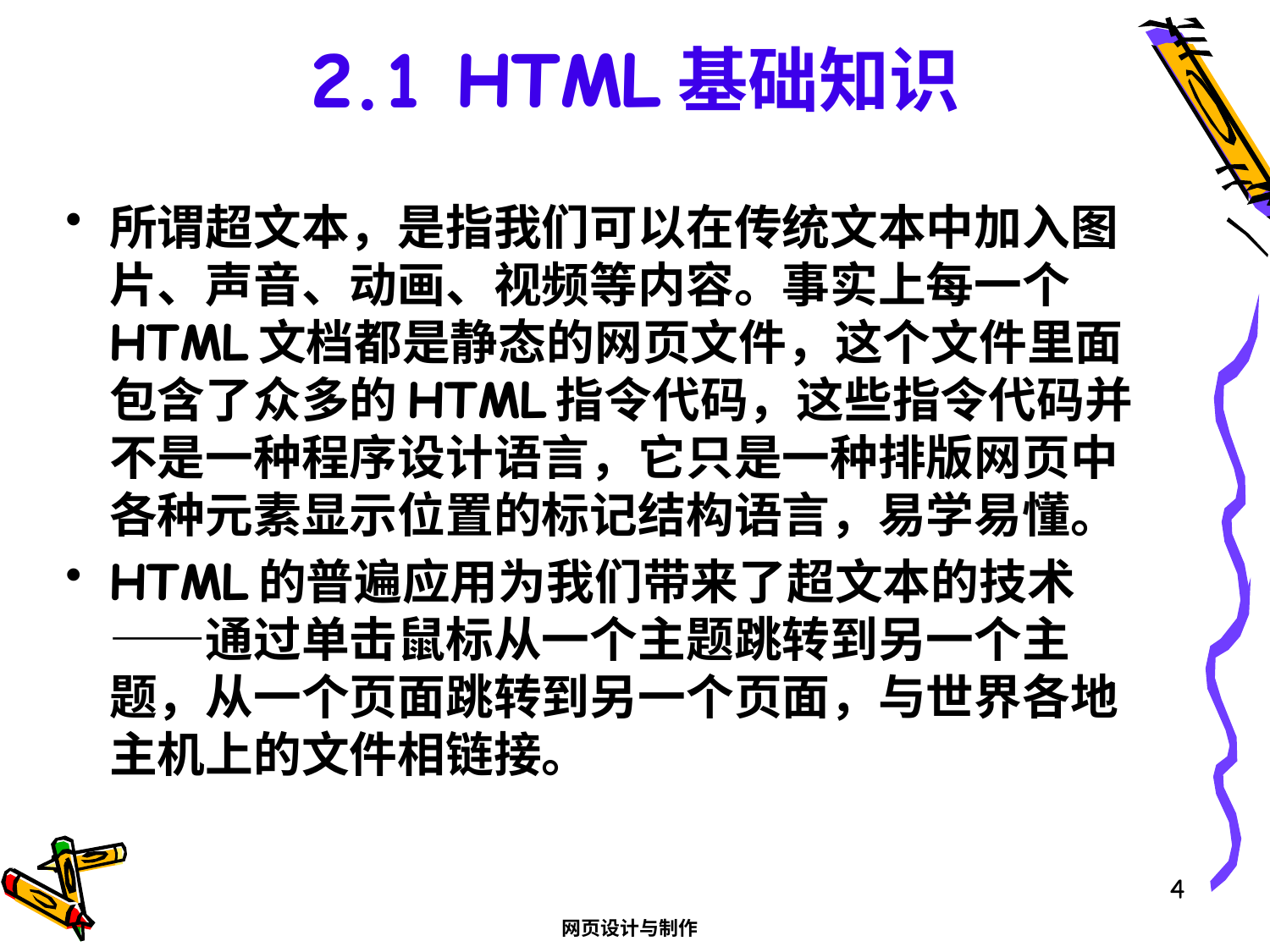

# 2.1 HTML基础知识
所谓超文本，是指我们可以在传统文本中加入图片、声音、动画、视频等内容。事实上每一个HTML文档都是静态的网页文件，这个文件里面包含了众多的HTML指令代码，这些指令代码并不是一种程序设计语言，它只是一种排版网页中各种元素显示位置的标记结构语言，易学易懂。
HTML的普遍应用为我们带来了超文本的技术——通过单击鼠标从一个主题跳转到另一个主题，从一个页面跳转到另一个页面，与世界各地主机上的文件相链接。
4
网页设计与制作